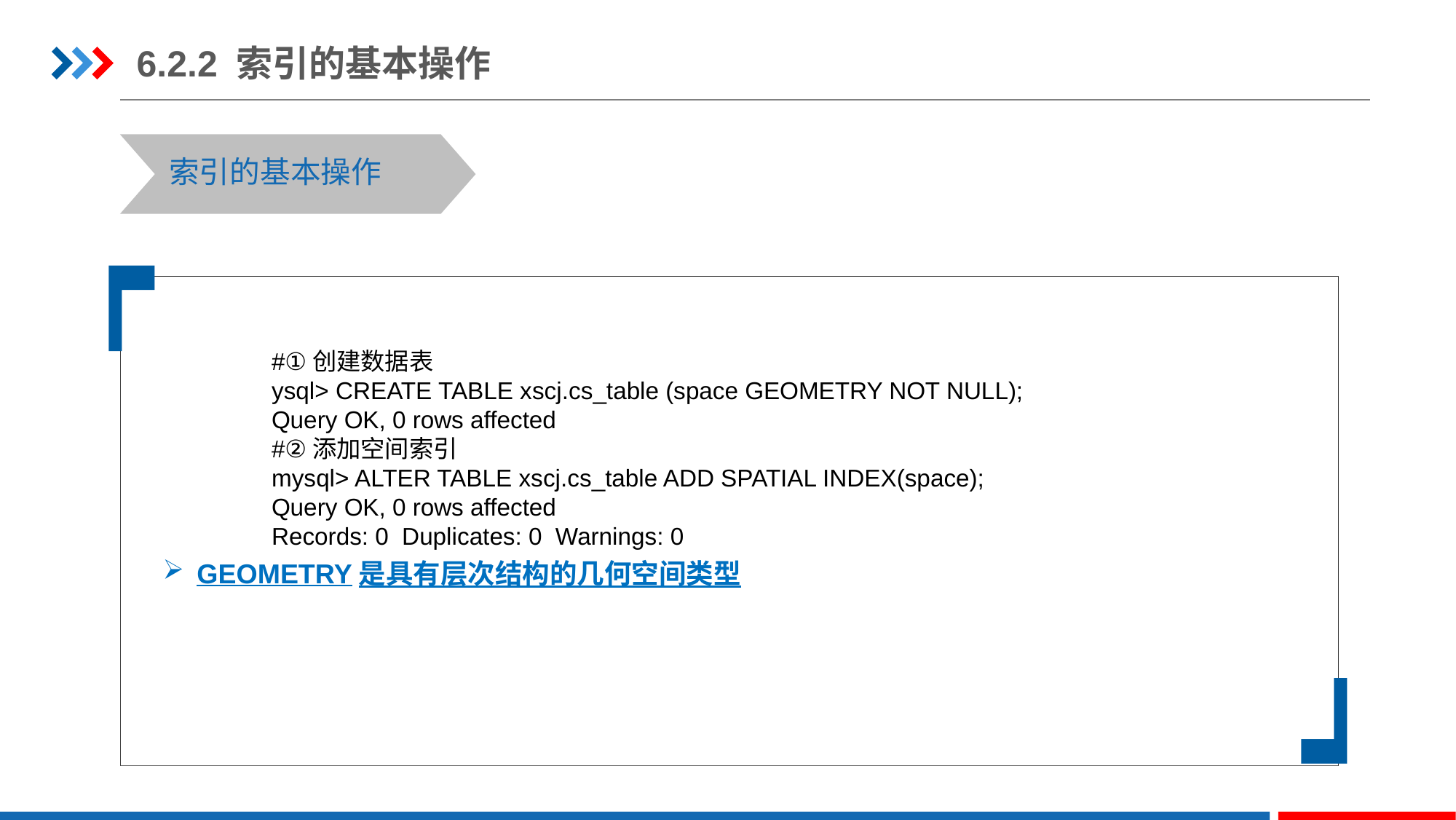

6.2.2 索引的基本操作

索引的基本操作

GEOMETRY是具有层次结构的几何空间类型
#①创建数据表
ysql> CREATE TABLE xscj.cs_table (space GEOMETRY NOT NULL);
Query OK, 0 rows affected
#②添加空间索引
mysql> ALTER TABLE xscj.cs_table ADD SPATIAL INDEX(space);
Query OK, 0 rows affected
Records: 0  Duplicates: 0  Warnings: 0